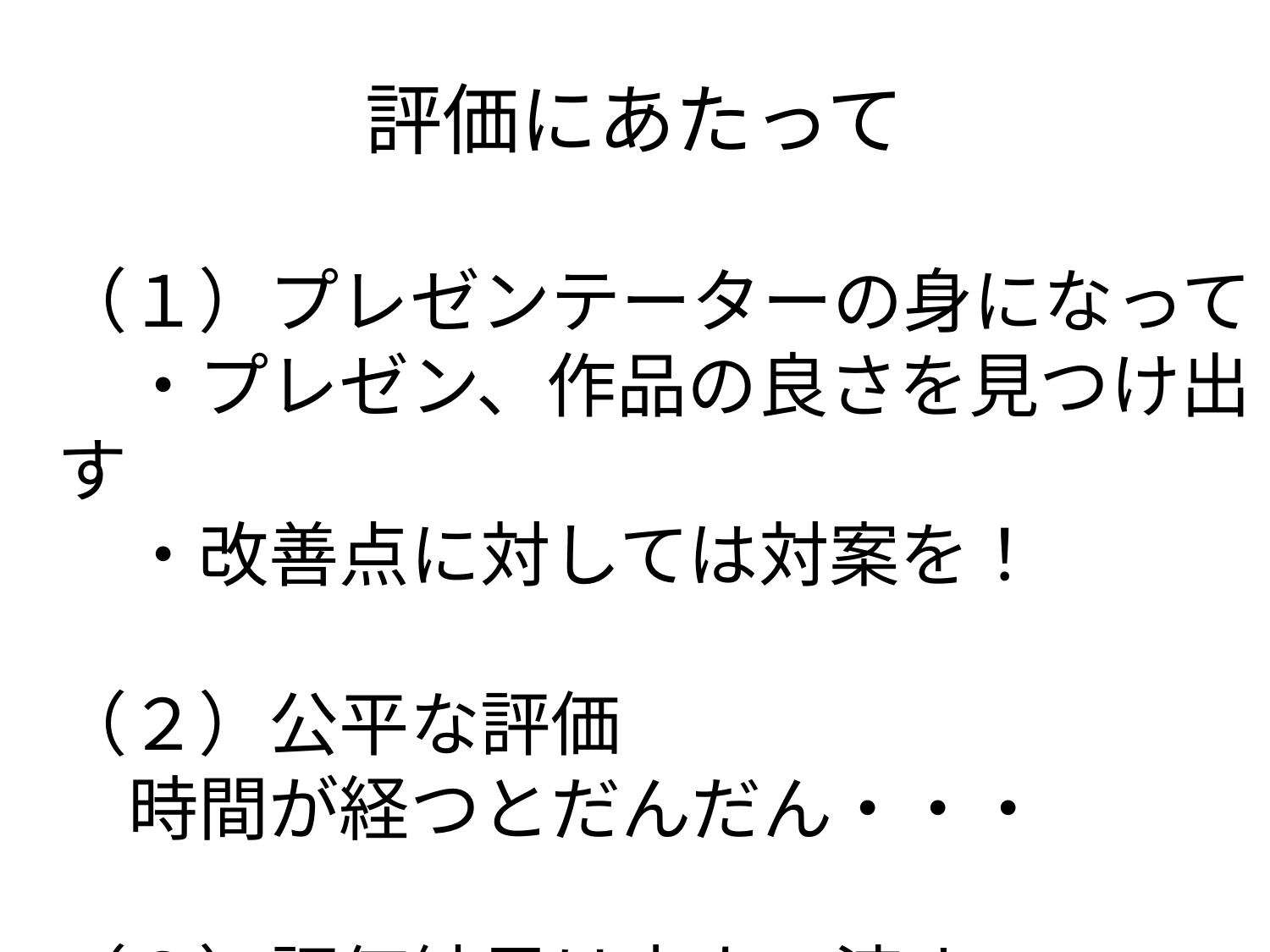

# 評価にあたって
（１）プレゼンテーターの身になって
　・プレゼン、作品の良さを見つけ出す
　・改善点に対しては対案を！

（２）公平な評価
　時間が経つとだんだん・・・

（３）評価結果は本人へ渡す